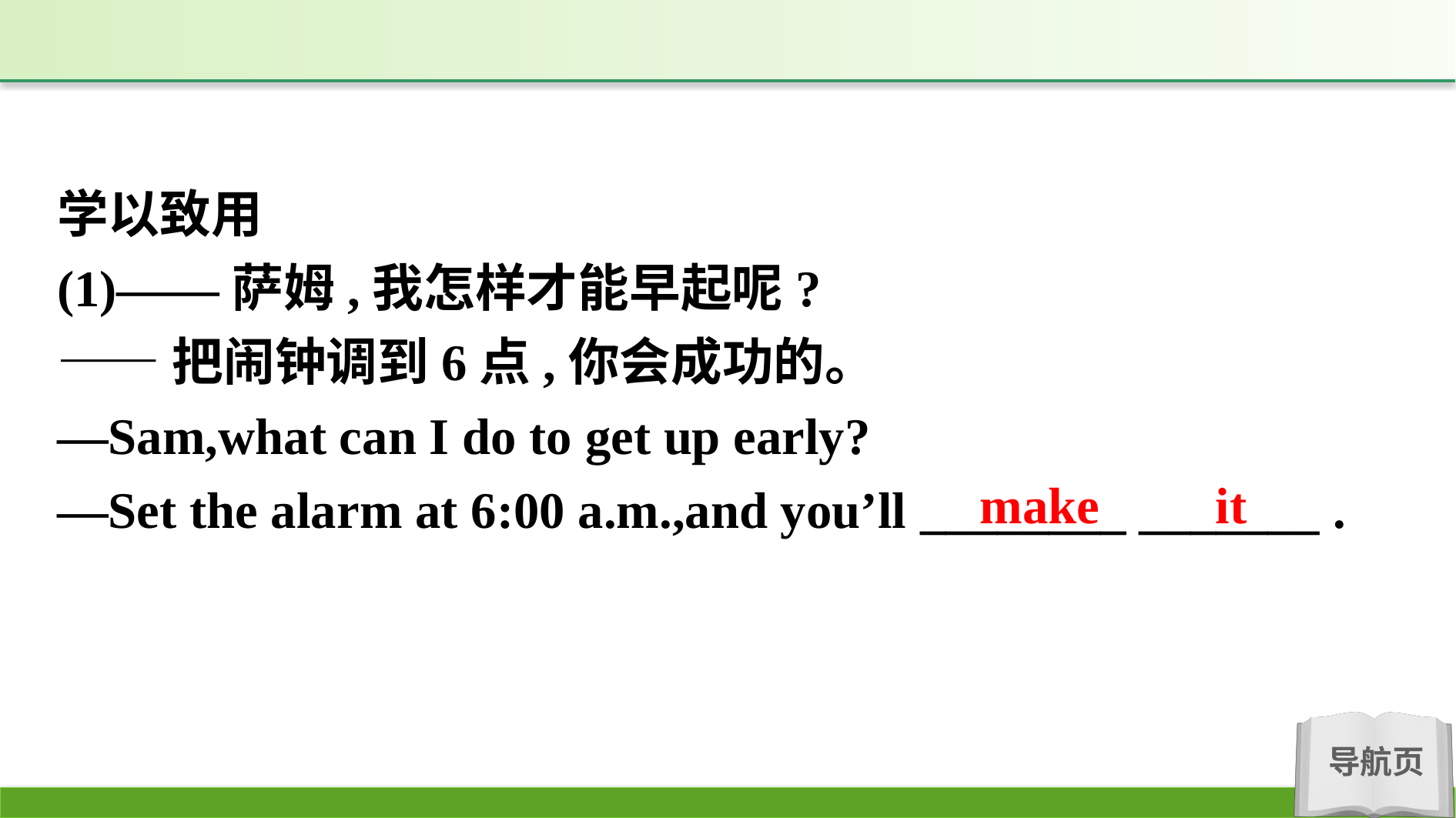

学以致用
(1)——萨姆,我怎样才能早起呢?
——把闹钟调到6点,你会成功的。
—Sam,what can I do to get up early?
—Set the alarm at 6:00 a.m.,and you’ll ________ _______ .
make         it